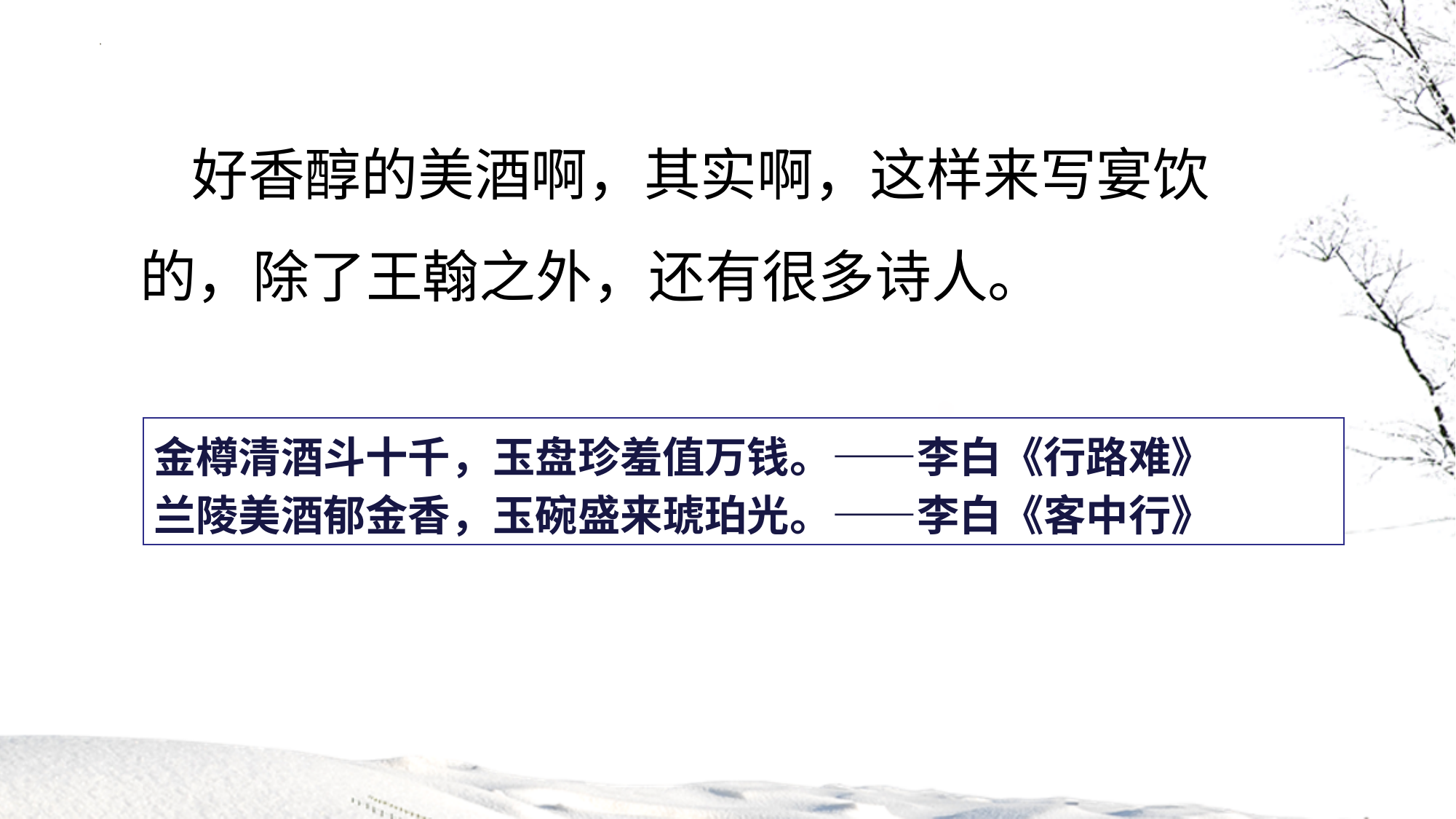

好香醇的美酒啊，其实啊，这样来写宴饮的，除了王翰之外，还有很多诗人。
金樽清酒斗十千，玉盘珍羞值万钱。——李白《行路难》
兰陵美酒郁金香，玉碗盛来琥珀光。——李白《客中行》